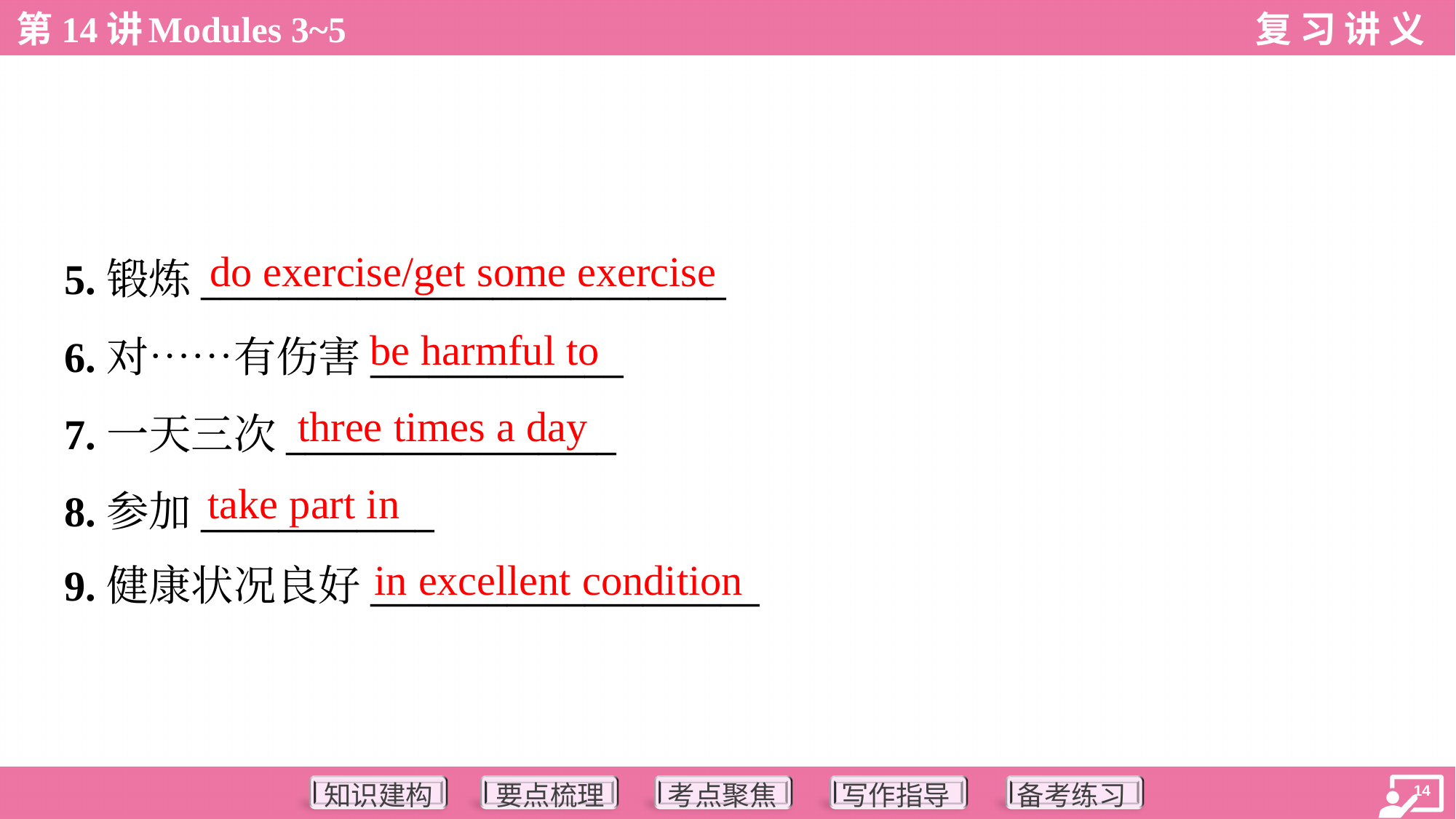

do exercise/get some exercise
5.锻炼___________________________
6.对……有伤害_____________
7.一天三次_________________
8.参加____________
9.健康状况良好____________________
be harmful to
three times a day
take part in
in excellent condition